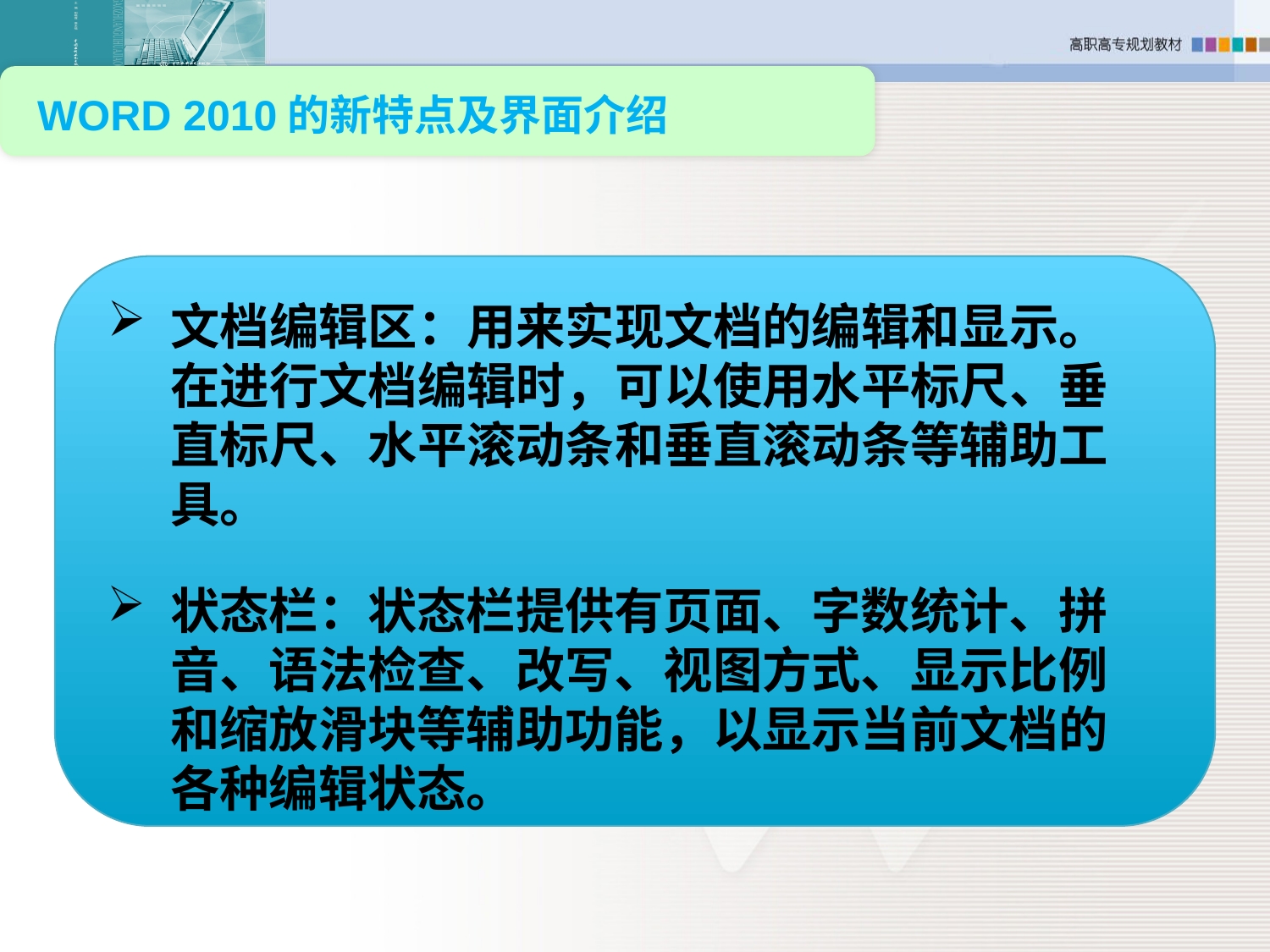

WORD 2010的新特点及界面介绍

文档编辑区：用来实现文档的编辑和显示。在进行文档编辑时，可以使用水平标尺、垂直标尺、水平滚动条和垂直滚动条等辅助工具。
状态栏：状态栏提供有页面、字数统计、拼音、语法检查、改写、视图方式、显示比例和缩放滑块等辅助功能，以显示当前文档的各种编辑状态。